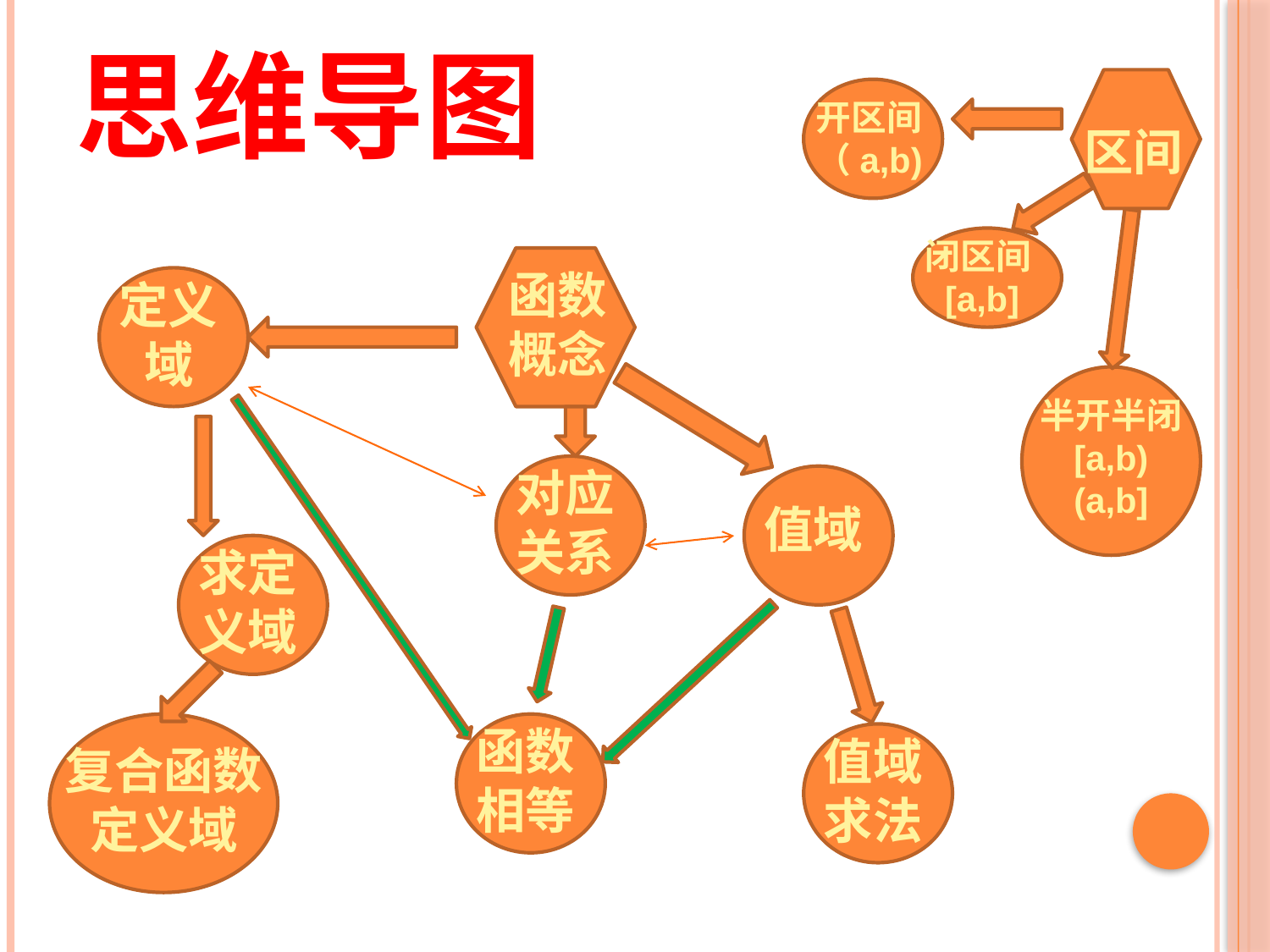

# 思维导图

开区间
（a,b)

区间

闭区间
[a,b]

函数概念

定义域

半开半闭
[a,b)
(a,b]

对应关系

值域

求定义域

函数相等

值域求法
复合函数定义域